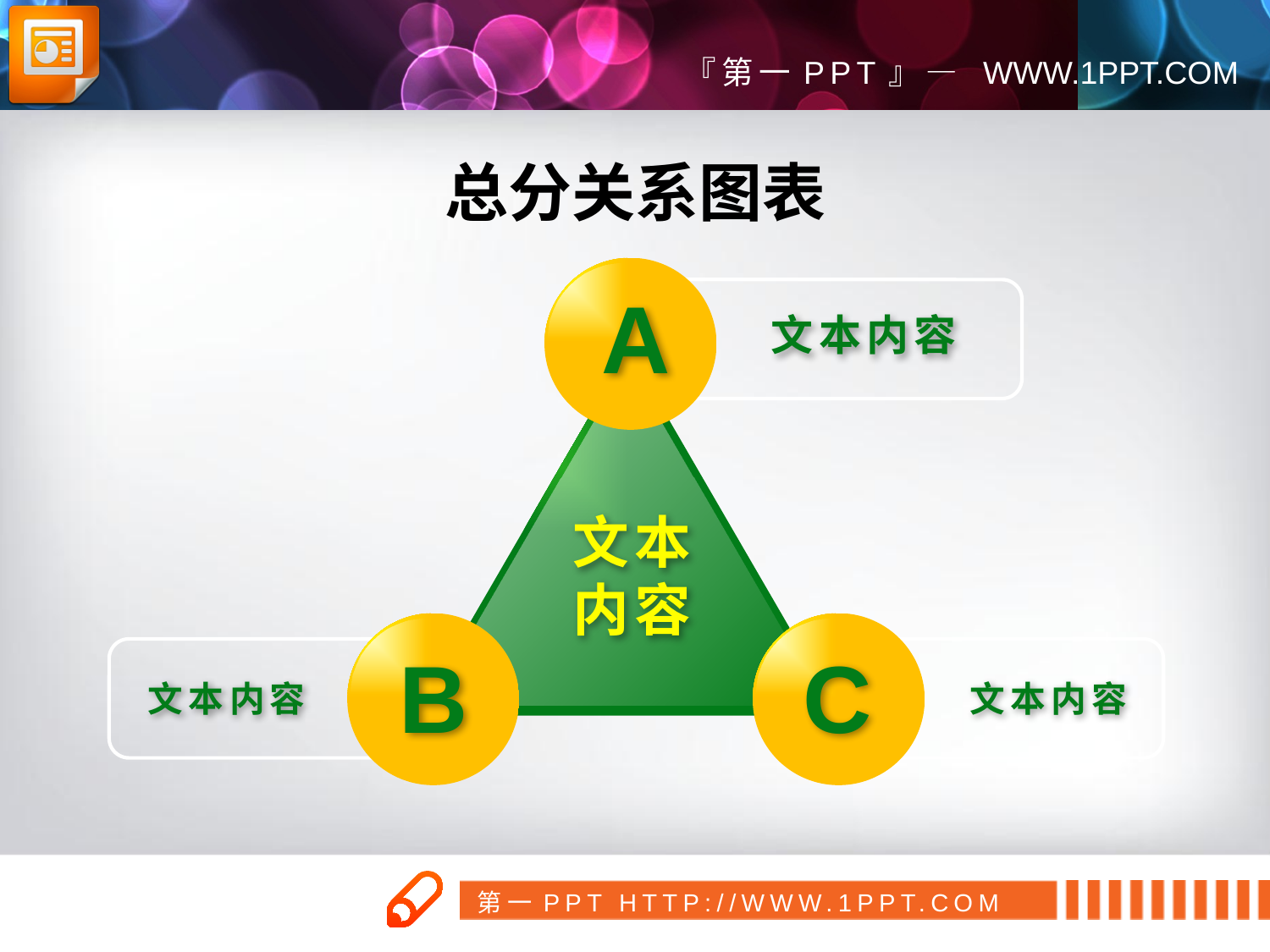

总分关系图表

A
文本内容
文本
内容
B
C
文本内容
文本内容